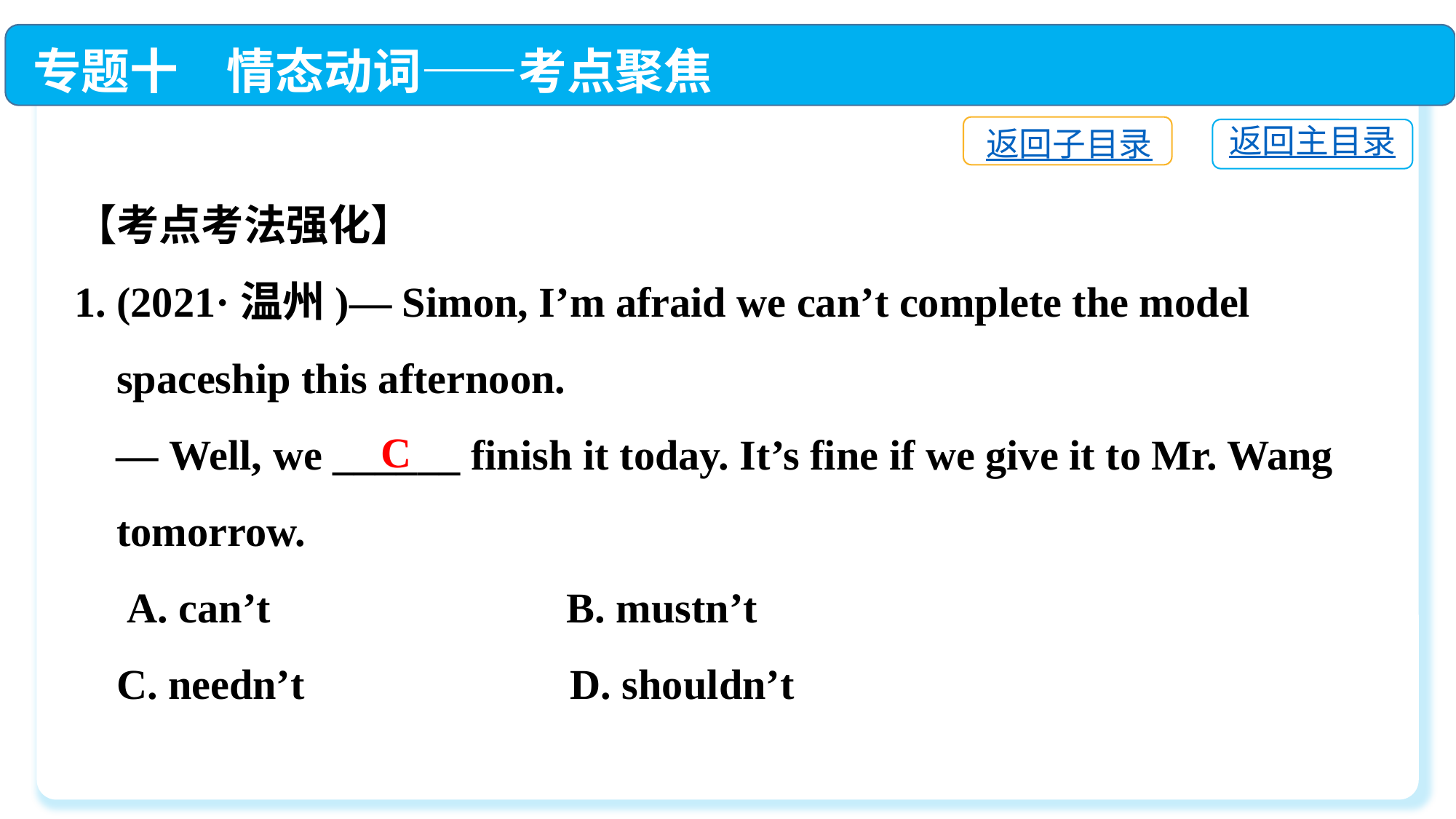

专题十　情态动词——考点聚焦

返回子目录
返回主目录
【考点考法强化】
1. (2021·温州)— Simon, I’m afraid we can’t complete the model
    spaceship this afternoon.
    — Well, we ______ finish it today. It’s fine if we give it to Mr. Wang
    tomorrow.
     A. can’t	                          B. mustn’t
    C. needn’t	                D. shouldn’t

C